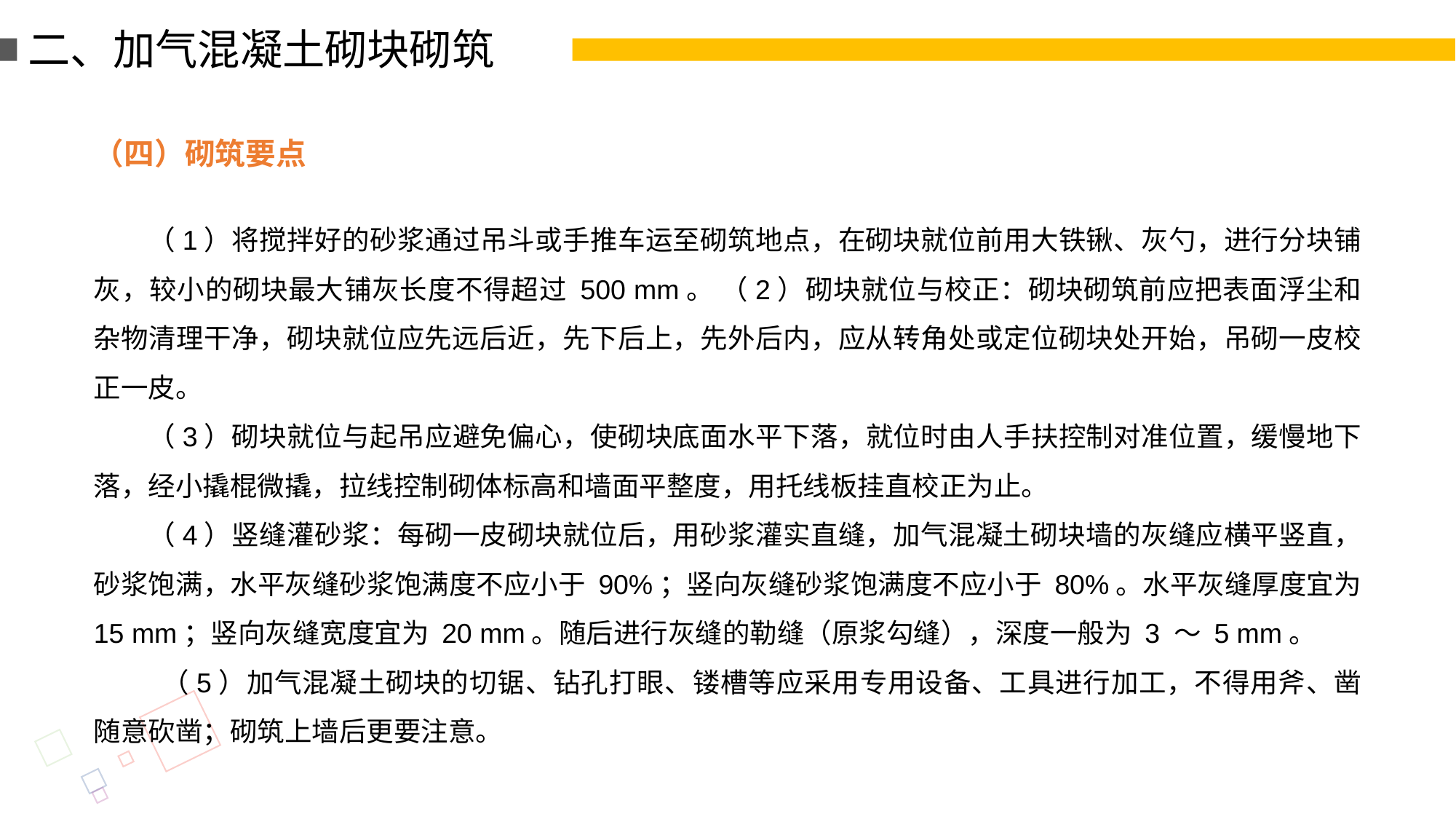

二、加气混凝土砌块砌筑
（四）砌筑要点
（1）将搅拌好的砂浆通过吊斗或手推车运至砌筑地点，在砌块就位前用大铁锹、灰勺，进行分块铺灰，较小的砌块最大铺灰长度不得超过 500 mm。 （2）砌块就位与校正：砌块砌筑前应把表面浮尘和杂物清理干净，砌块就位应先远后近，先下后上，先外后内，应从转角处或定位砌块处开始，吊砌一皮校正一皮。
（3）砌块就位与起吊应避免偏心，使砌块底面水平下落，就位时由人手扶控制对准位置，缓慢地下落，经小撬棍微撬，拉线控制砌体标高和墙面平整度，用托线板挂直校正为止。
（4）竖缝灌砂浆：每砌一皮砌块就位后，用砂浆灌实直缝，加气混凝土砌块墙的灰缝应横平竖直，砂浆饱满，水平灰缝砂浆饱满度不应小于 90%；竖向灰缝砂浆饱满度不应小于 80%。水平灰缝厚度宜为 15 mm；竖向灰缝宽度宜为 20 mm。随后进行灰缝的勒缝（原浆勾缝），深度一般为 3 ～ 5 mm。
 （5）加气混凝土砌块的切锯、钻孔打眼、镂槽等应采用专用设备、工具进行加工，不得用斧、凿随意砍凿；砌筑上墙后更要注意。